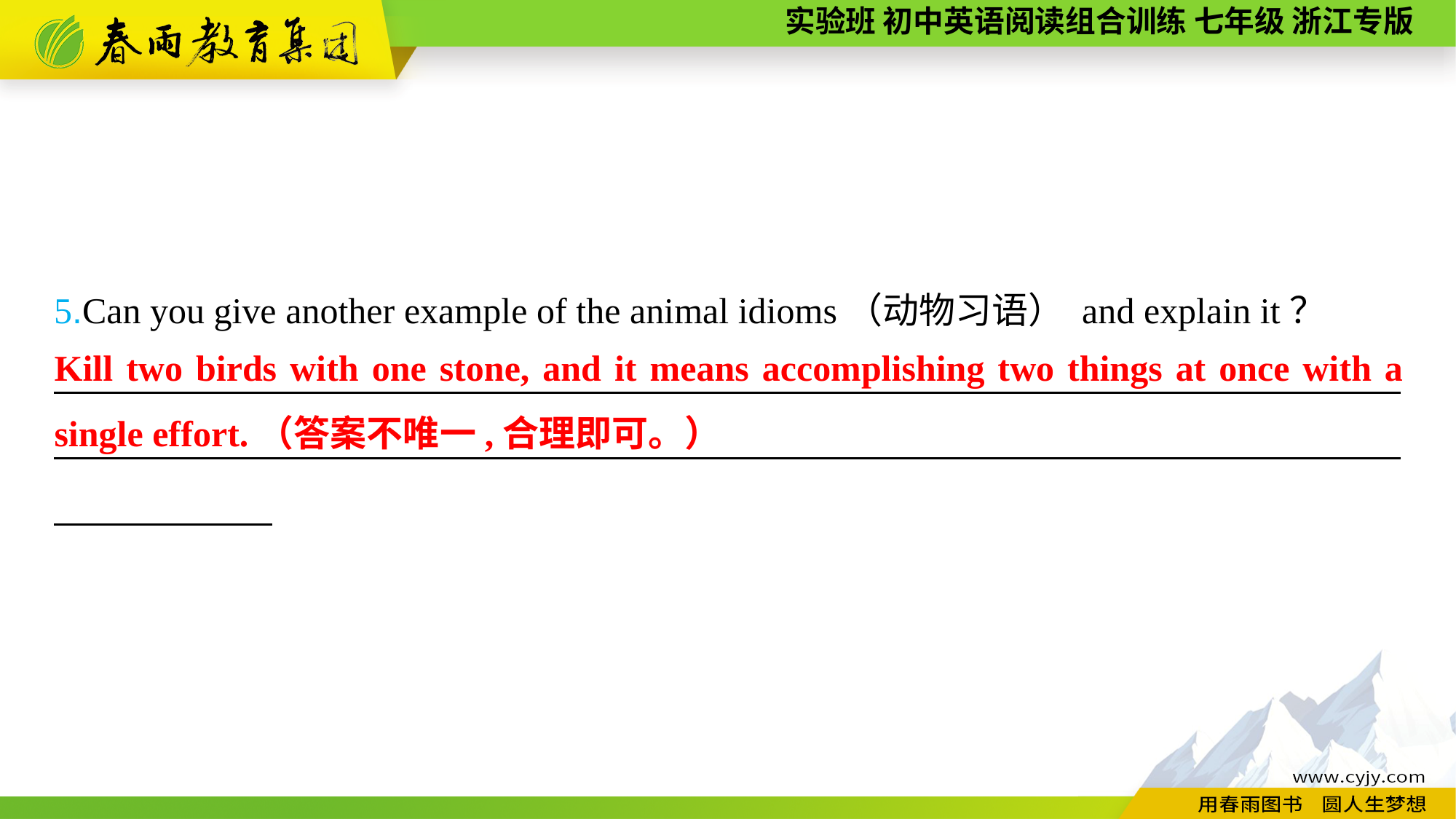

5.Can you give another example of the animal idioms（动物习语） and explain it？
__________________________________________________________________________ __________________________________________________________________________
Kill two birds with one stone, and it means accomplishing two things at once with a single effort.（答案不唯一,合理即可。）